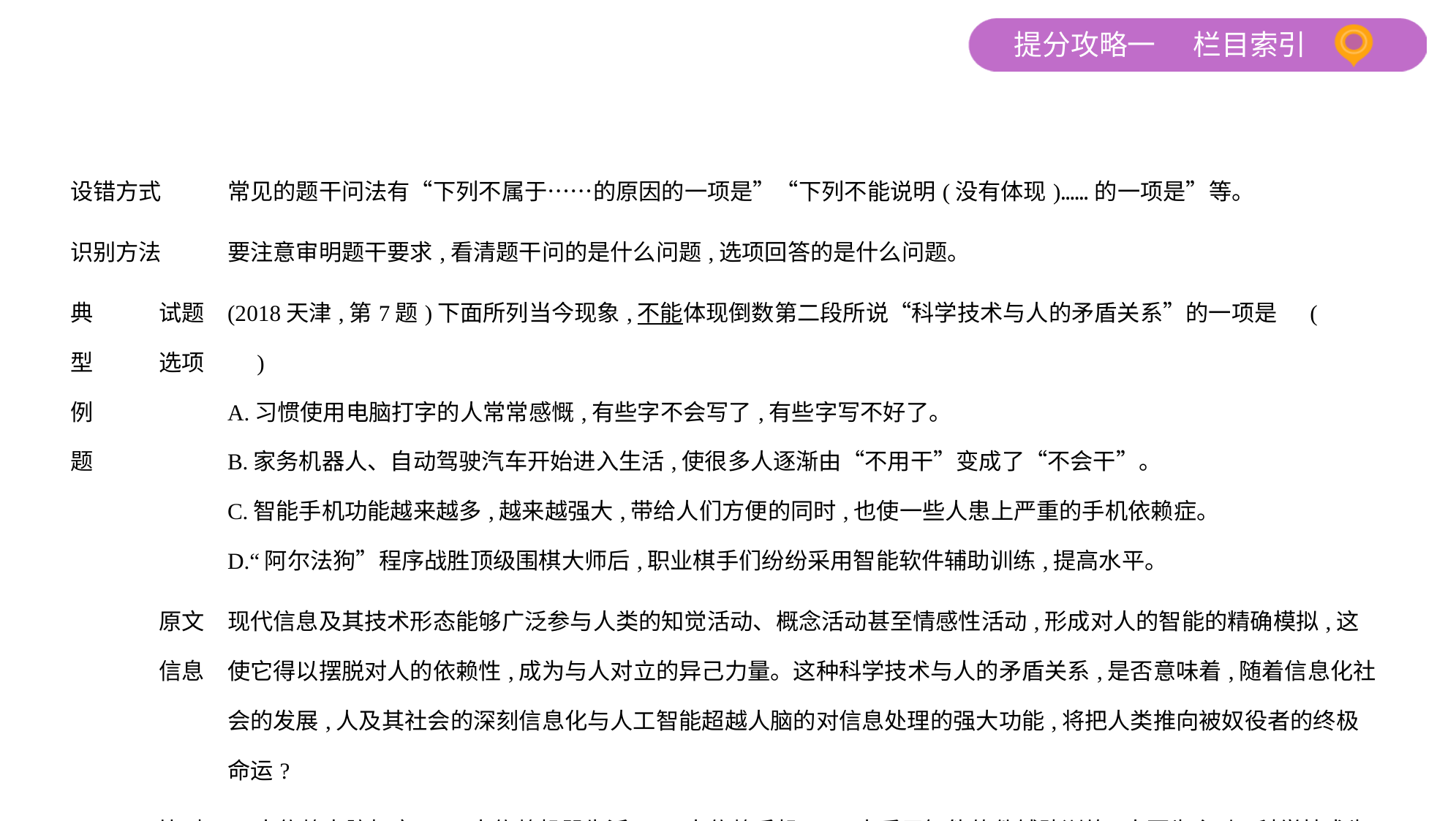

| 设错方式 |  | 常见的题干问法有“下列不属于……的原因的一项是”“下列不能说明(没有体现)……的一项是”等。 |
| --- | --- | --- |
| 识别方法 |  | 要注意审明题干要求,看清题干问的是什么问题,选项回答的是什么问题。 |
| 典 型 例 题 | 试题 选项 | (2018天津,第7题)下面所列当今现象,不能体现倒数第二段所说“科学技术与人的矛盾关系”的一项是 (　　) A.习惯使用电脑打字的人常常感慨,有些字不会写了,有些字写不好了。 B.家务机器人、自动驾驶汽车开始进入生活,使很多人逐渐由“不用干”变成了“不会干”。 C.智能手机功能越来越多,越来越强大,带给人们方便的同时,也使一些人患上严重的手机依赖症。 D.“阿尔法狗”程序战胜顶级围棋大师后,职业棋手们纷纷采用智能软件辅助训练,提高水平。 |
|  | 原文 信息 | 现代信息及其技术形态能够广泛参与人类的知觉活动、概念活动甚至情感性活动,形成对人的智能的精确模拟,这使它得以摆脱对人的依赖性,成为与人对立的异己力量。这种科学技术与人的矛盾关系,是否意味着,随着信息化社会的发展,人及其社会的深刻信息化与人工智能超越人脑的对信息处理的强大功能,将把人类推向被奴役者的终极命运? |
|  | 比对 分析 | A.人依赖电脑打字。B.人依赖机器生活。C.人依赖手机。D.人采用智能软件辅助训练,人更为主动,科学技术为人所用,是积极方面,属于答非所问。 |